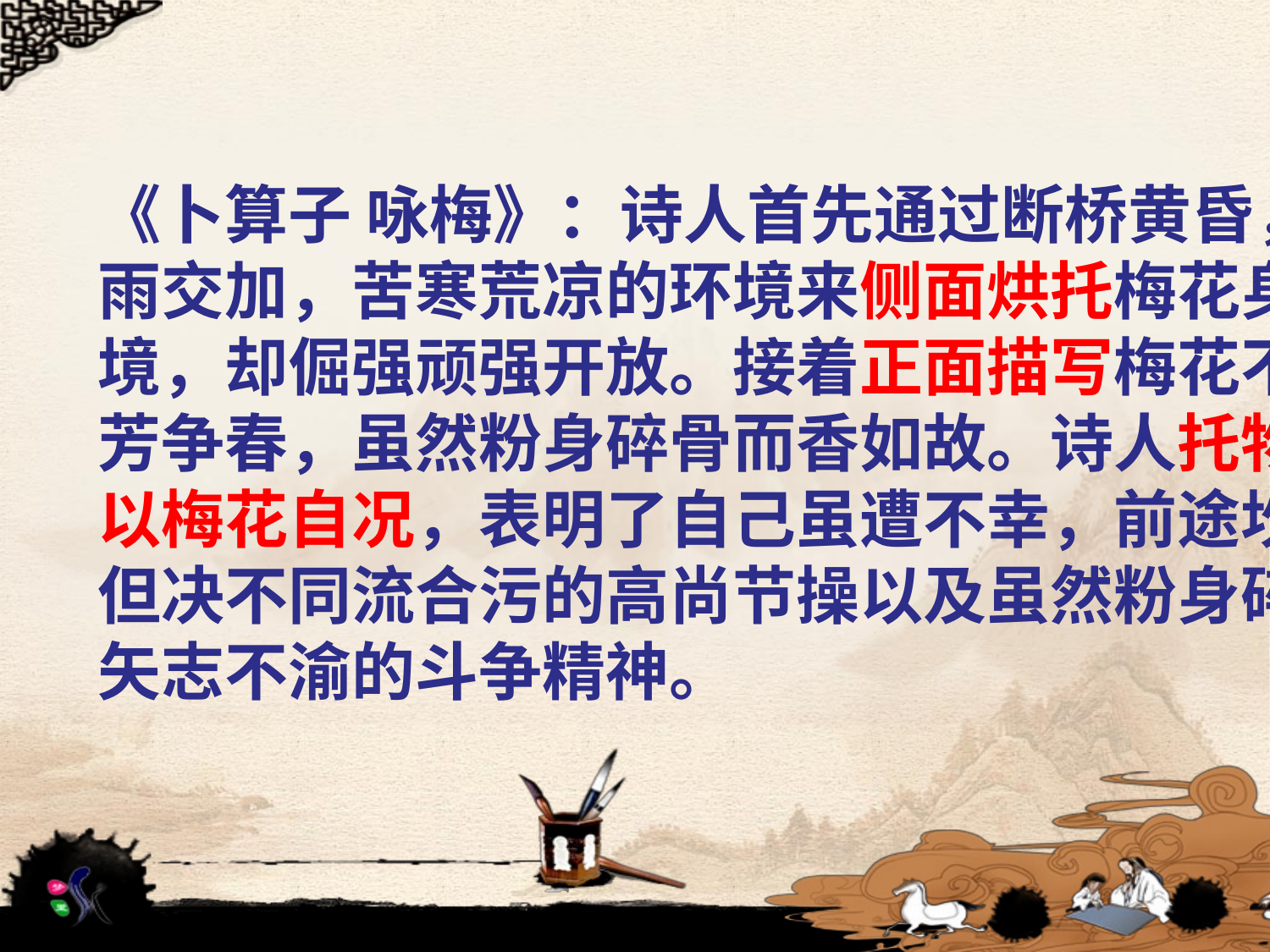

《卜算子 咏梅》：诗人首先通过断桥黄昏，风雨交加，苦寒荒凉的环境来侧面烘托梅花身处困境，却倔强顽强开放。接着正面描写梅花不与群芳争春，虽然粉身碎骨而香如故。诗人托物言志，以梅花自况，表明了自己虽遭不幸，前途坎坷，但决不同流合污的高尚节操以及虽然粉身碎骨而矢志不渝的斗争精神。